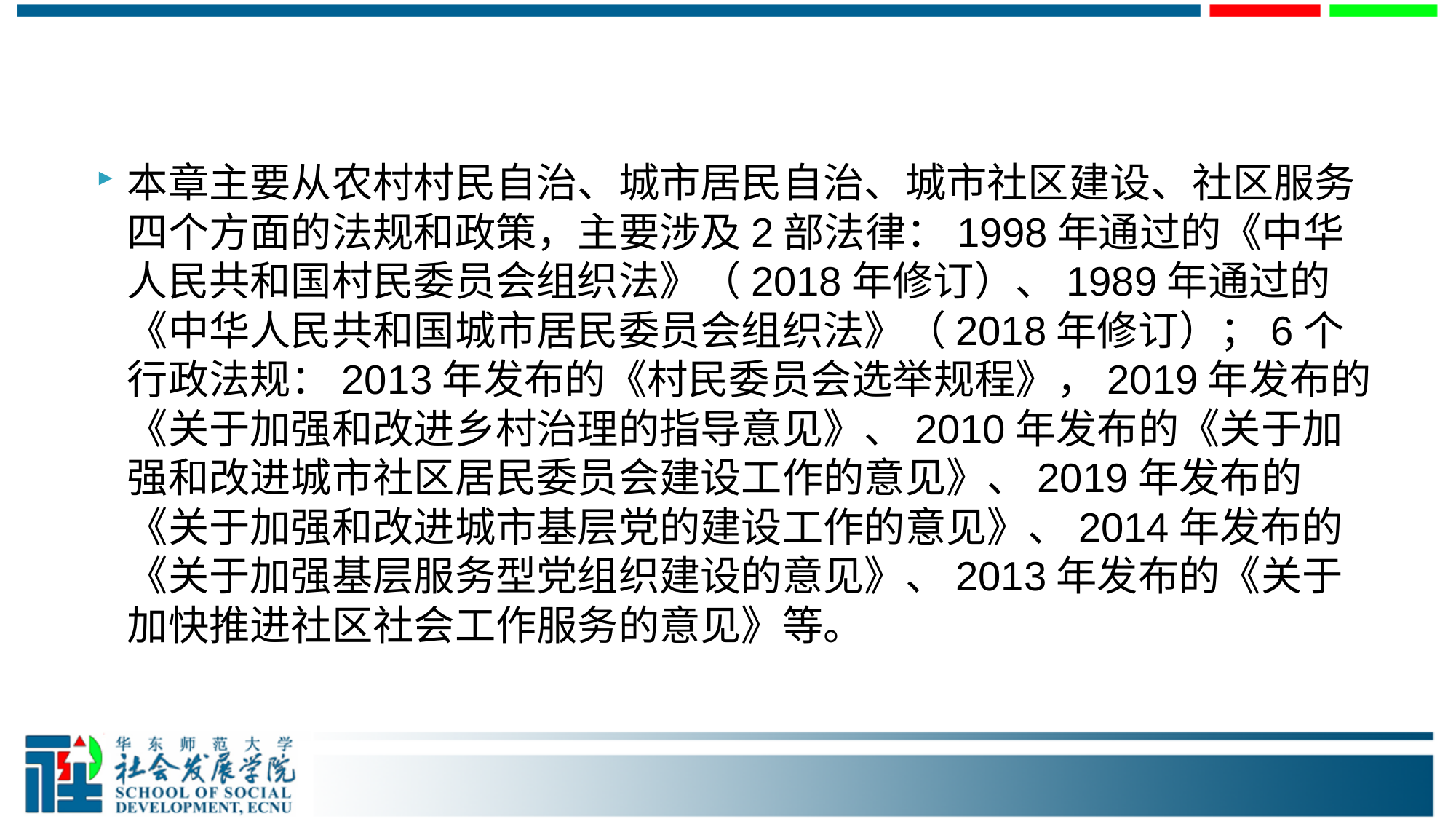

#
本章主要从农村村民自治、城市居民自治、城市社区建设、社区服务四个方面的法规和政策，主要涉及2部法律：1998年通过的《中华人民共和国村民委员会组织法》（2018年修订）、1989年通过的《中华人民共和国城市居民委员会组织法》（2018年修订）；6个行政法规：2013年发布的《村民委员会选举规程》，2019年发布的《关于加强和改进乡村治理的指导意见》、2010年发布的《关于加强和改进城市社区居民委员会建设工作的意见》、2019年发布的《关于加强和改进城市基层党的建设工作的意见》、2014年发布的《关于加强基层服务型党组织建设的意见》、2013年发布的《关于加快推进社区社会工作服务的意见》等。